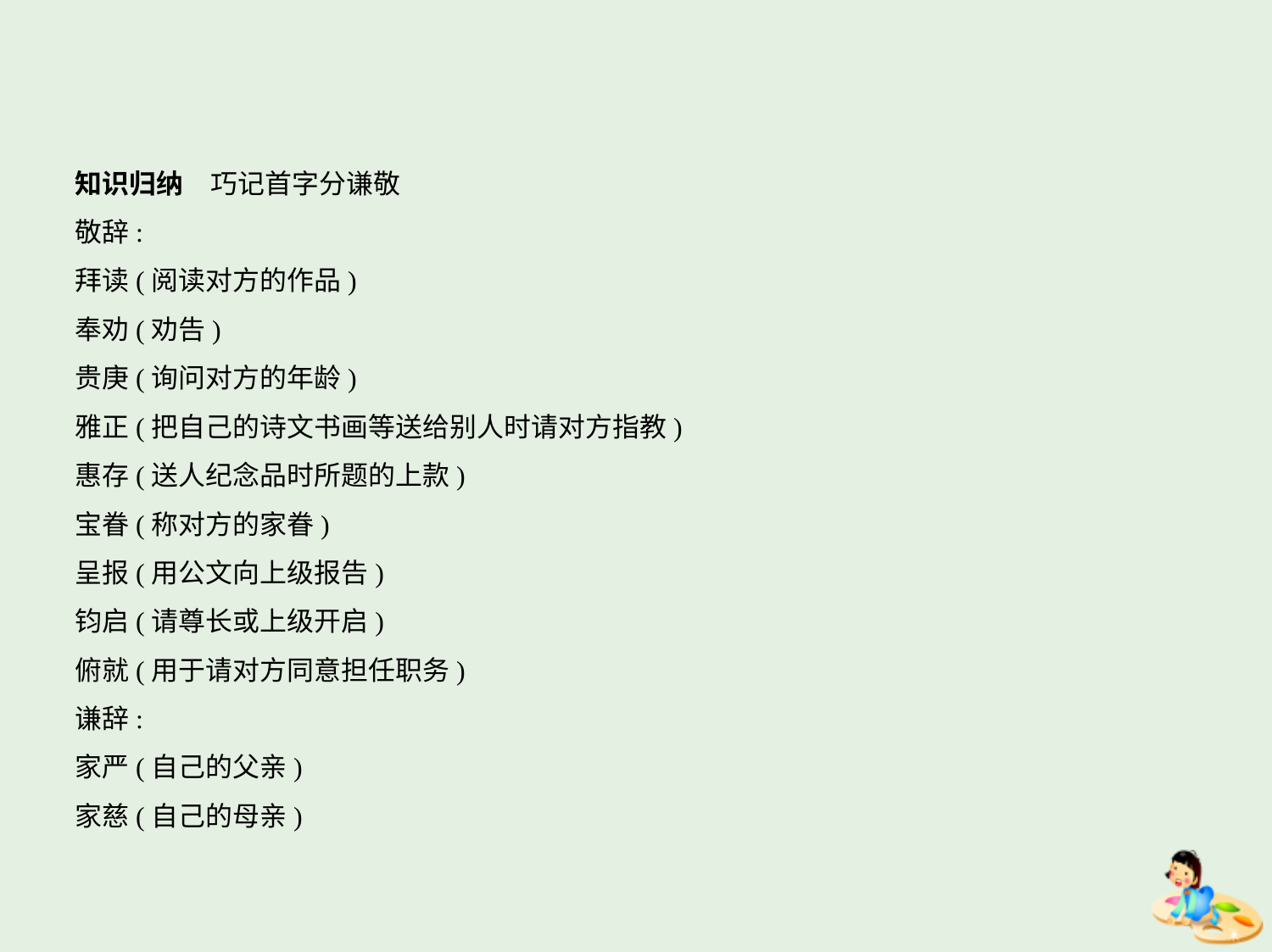

知识归纳　巧记首字分谦敬
敬辞:
拜读(阅读对方的作品)
奉劝(劝告)
贵庚(询问对方的年龄)
雅正(把自己的诗文书画等送给别人时请对方指教)
惠存(送人纪念品时所题的上款)
宝眷(称对方的家眷)
呈报(用公文向上级报告)
钧启(请尊长或上级开启)
俯就(用于请对方同意担任职务)
谦辞:
家严(自己的父亲)
家慈(自己的母亲)